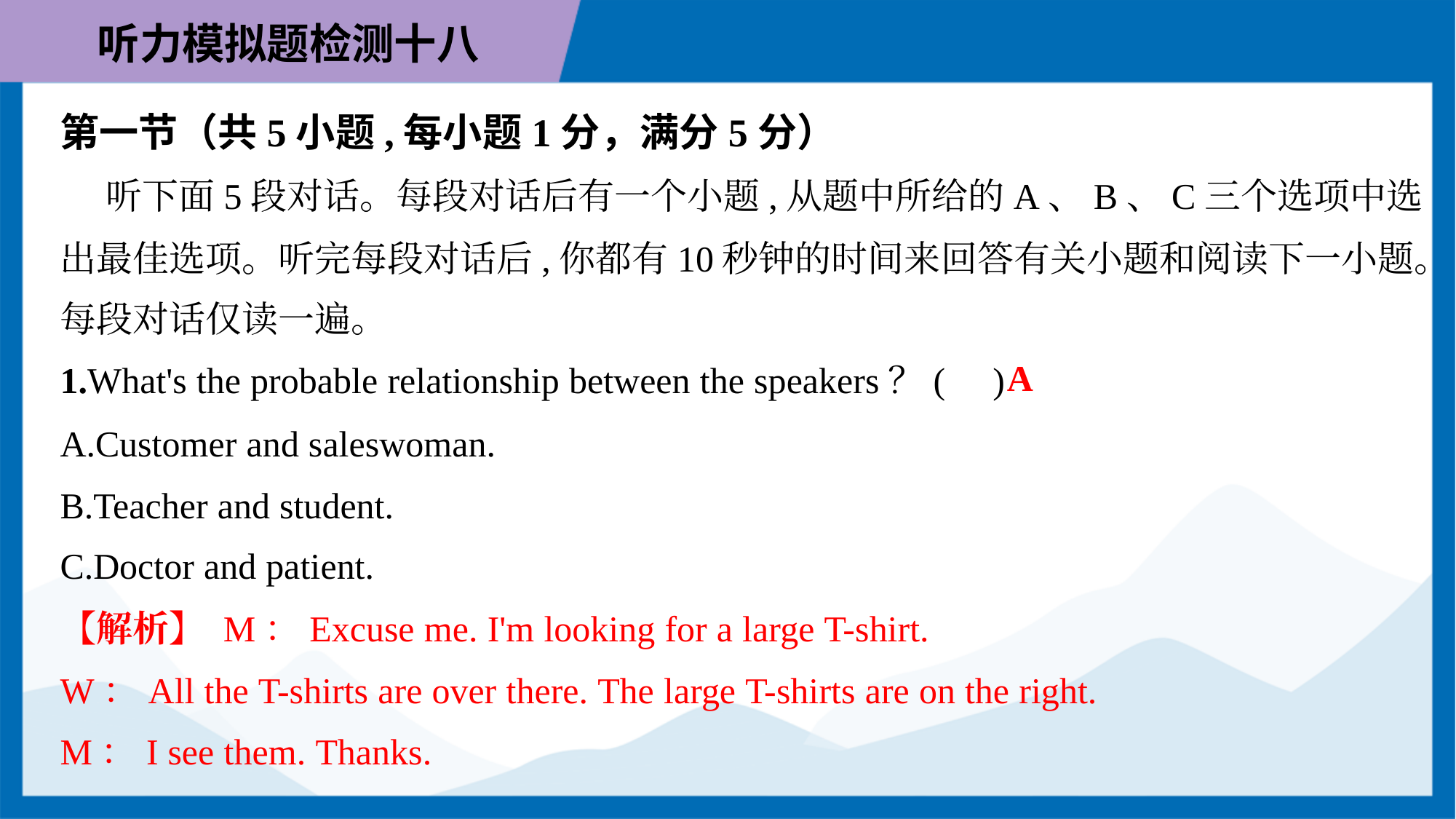

第一节（共5小题,每小题1分，满分5分）
    听下面5段对话。每段对话后有一个小题,从题中所给的A、B、C三个选项中选
出最佳选项。听完每段对话后,你都有10秒钟的时间来回答有关小题和阅读下一小题。
每段对话仅读一遍。
A
1.What's the probable relationship between the speakers？(     )
A.Customer and saleswoman.
B.Teacher and student.
C.Doctor and patient.
【解析】 M：Excuse me. I'm looking for a large T-shirt.
W：All the T-shirts are over there. The large T-shirts are on the right.
M：I see them. Thanks.